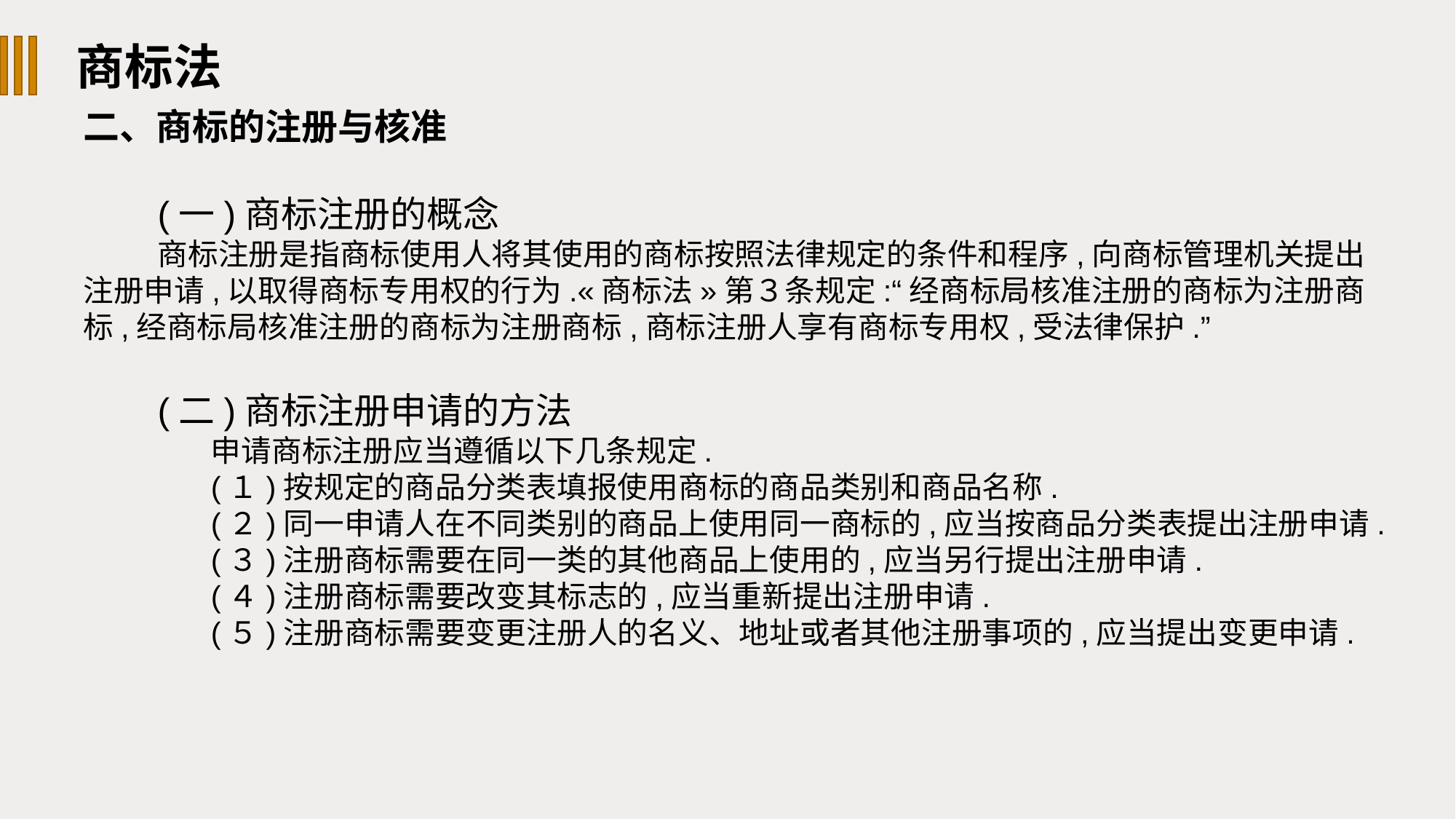

商标法

二、商标的注册与核准

(一)商标注册的概念
商标注册是指商标使用人将其使用的商标按照法律规定的条件和程序,向商标管理机关提出注册申请,以取得商标专用权的行为.«商标法»第３条规定:“经商标局核准注册的商标为注册商标,经商标局核准注册的商标为注册商标,商标注册人享有商标专用权,受法律保护.”

(二)商标注册申请的方法
申请商标注册应当遵循以下几条规定.
(１)按规定的商品分类表填报使用商标的商品类别和商品名称.
(２)同一申请人在不同类别的商品上使用同一商标的,应当按商品分类表提出注册申请.
(３)注册商标需要在同一类的其他商品上使用的,应当另行提出注册申请.
(４)注册商标需要改变其标志的,应当重新提出注册申请.
(５)注册商标需要变更注册人的名义、地址或者其他注册事项的,应当提出变更申请.